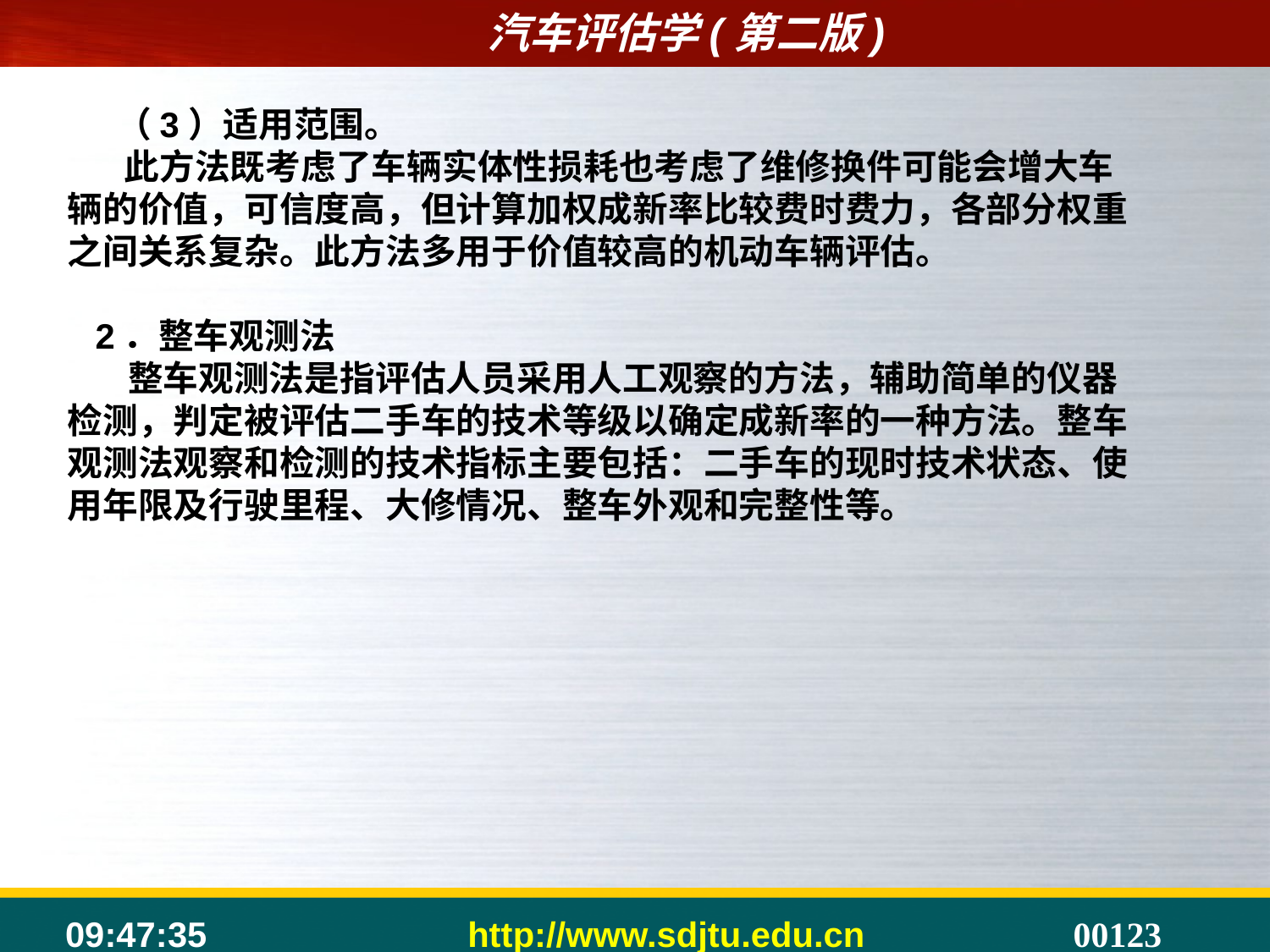

（3）适用范围。
      此方法既考虑了车辆实体性损耗也考虑了维修换件可能会增大车辆的价值，可信度高，但计算加权成新率比较费时费力，各部分权重之间关系复杂。此方法多用于价值较高的机动车辆评估。

2．整车观测法
   整车观测法是指评估人员采用人工观察的方法，辅助简单的仪器检测，判定被评估二手车的技术等级以确定成新率的一种方法。整车观测法观察和检测的技术指标主要包括：二手车的现时技术状态、使用年限及行驶里程、大修情况、整车外观和完整性等。